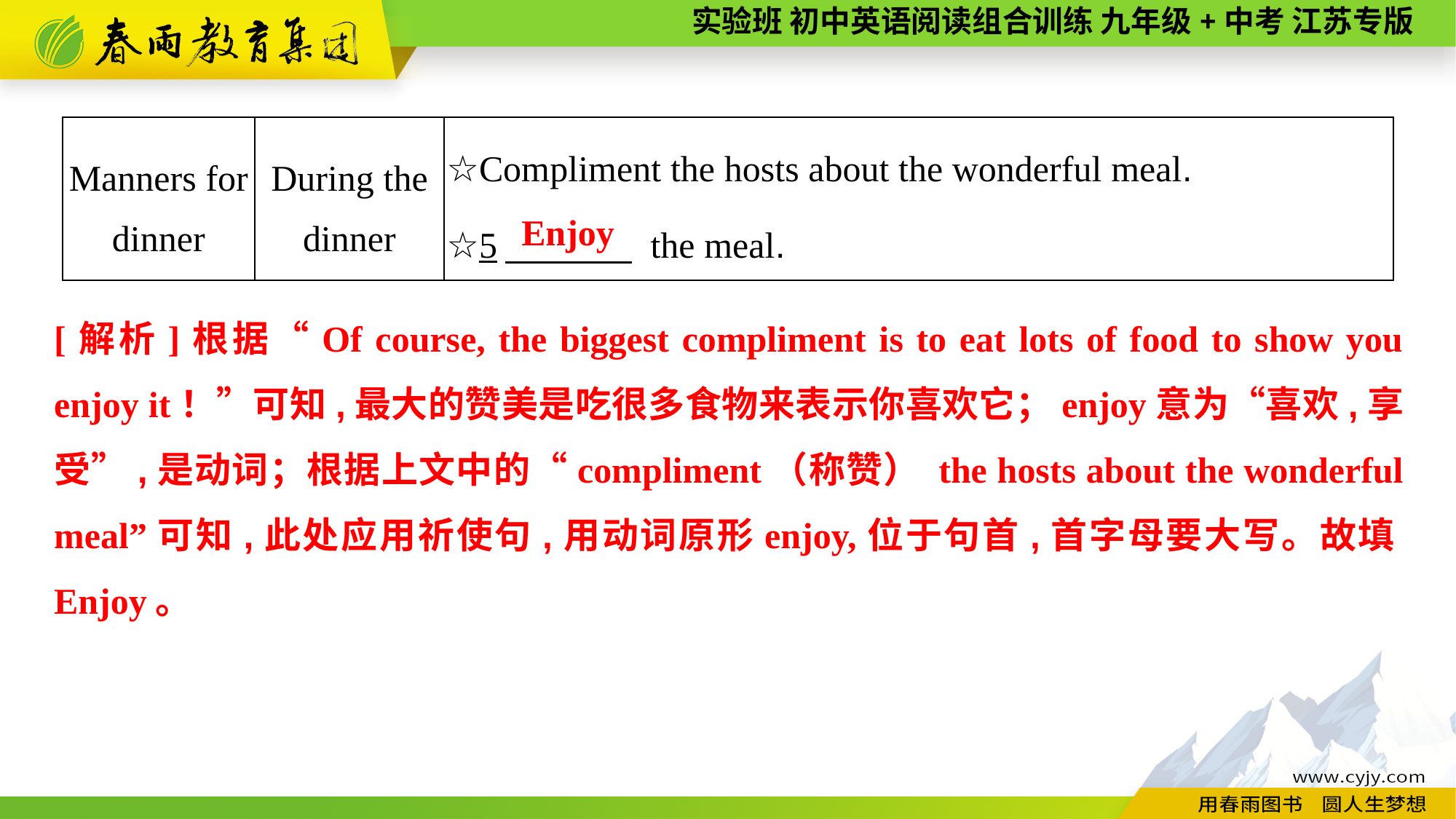

| Manners for dinner | During the dinner | ☆Compliment the hosts about the wonderful meal. ☆5　 the meal. |
| --- | --- | --- |
 Enjoy
[解析]根据“Of course, the biggest compliment is to eat lots of food to show you enjoy it！”可知,最大的赞美是吃很多食物来表示你喜欢它；enjoy意为“喜欢,享受”,是动词；根据上文中的“compliment（称赞） the hosts about the wonderful meal”可知,此处应用祈使句,用动词原形enjoy,位于句首,首字母要大写。故填Enjoy。